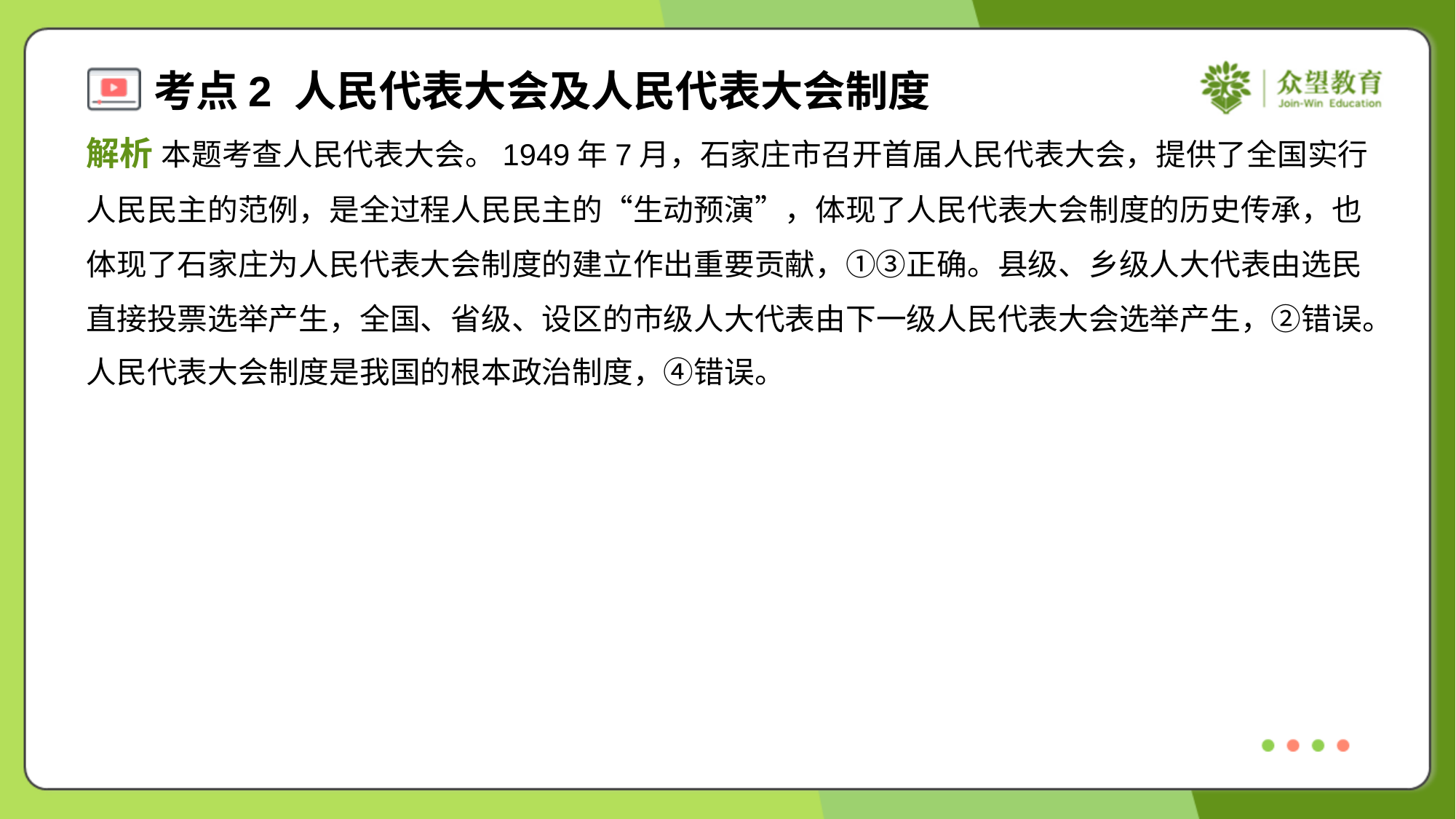

解析 本题考查人民代表大会。1949年7月，石家庄市召开首届人民代表大会，提供了全国实行
人民民主的范例，是全过程人民民主的“生动预演”，体现了人民代表大会制度的历史传承，也
体现了石家庄为人民代表大会制度的建立作出重要贡献，①③正确。县级、乡级人大代表由选民
直接投票选举产生，全国、省级、设区的市级人大代表由下一级人民代表大会选举产生，②错误。
人民代表大会制度是我国的根本政治制度，④错误。